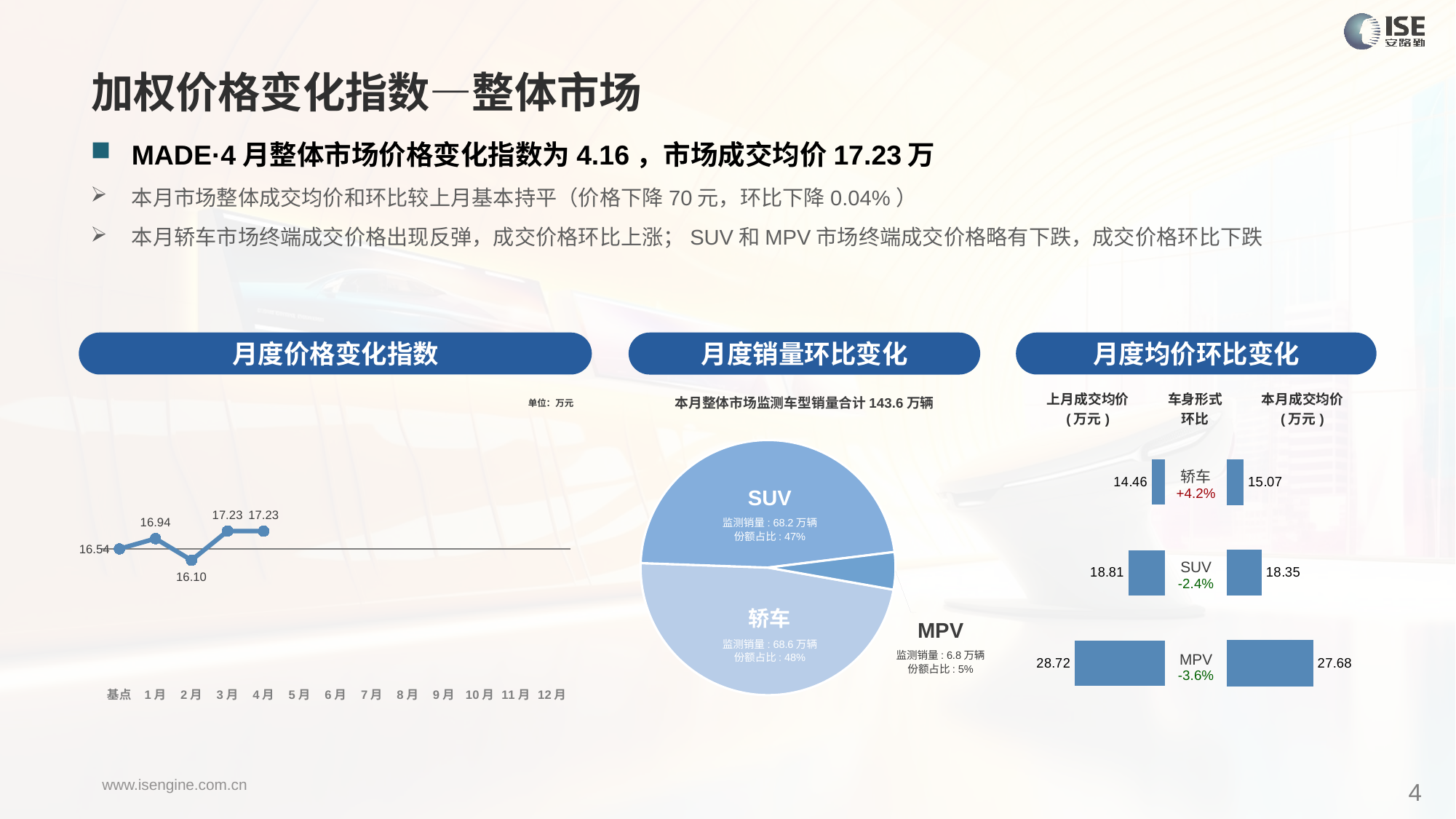

加权价格变化指数—整体市场
MADE·4月整体市场价格变化指数为4.16，市场成交均价17.23万
本月市场整体成交均价和环比较上月基本持平（价格下降70元，环比下降0.04%）
本月轿车市场终端成交价格出现反弹，成交价格环比上涨；SUV和MPV市场终端成交价格略有下跌，成交价格环比下跌
月度价格变化指数

月度均价环比变化

月度销量环比变化

### Chart

| Category | Y2024 |
|---|---|
| 基点 | 0.0 |
| 1月 | 2.4182784996607642 |
| 2月 | -2.66 |
| 3月 | 4.2 |
| 4月 | 4.16 |
| 5月 | None |
| 6月 | None |
| 7月 | None |
| 8月 | None |
| 9月 | None |
| 10月 | None |
| 11月 | None |
| 12月 | None |
本月整体市场监测车型销量合计143.6万辆
| 上月成交均价 (万元) | 车身形式 环比 | 本月成交均价 (万元) |
| --- | --- | --- |
单位：万元

### Chart

| Category | 车身市场 |
|---|---|
| 轿车 | 686215.0 |
| SUV | 681720.0 |
| MPV | 68004.0 |
| 轿车 +4.2% |
| --- |
| SUV -2.4% |
| MPV -3.6% |

### Chart

| Category | 成交均价 |
|---|---|
| 轿车 | 14.45977284860528 |
| SUV | 18.809524841973477 |
| MPV | 28.717620780449874 |

### Chart

| Category | 成交均价 |
|---|---|
| 轿车 | 15.071334421427746 |
| SUV | 18.35439262453776 |
| MPV | 27.68 |
SUV
监测销量: 68.2万辆
份额占比: 47%
轿车
监测销量: 68.6万辆
份额占比: 48%
MPV
监测销量: 6.8万辆
份额占比: 5%
4